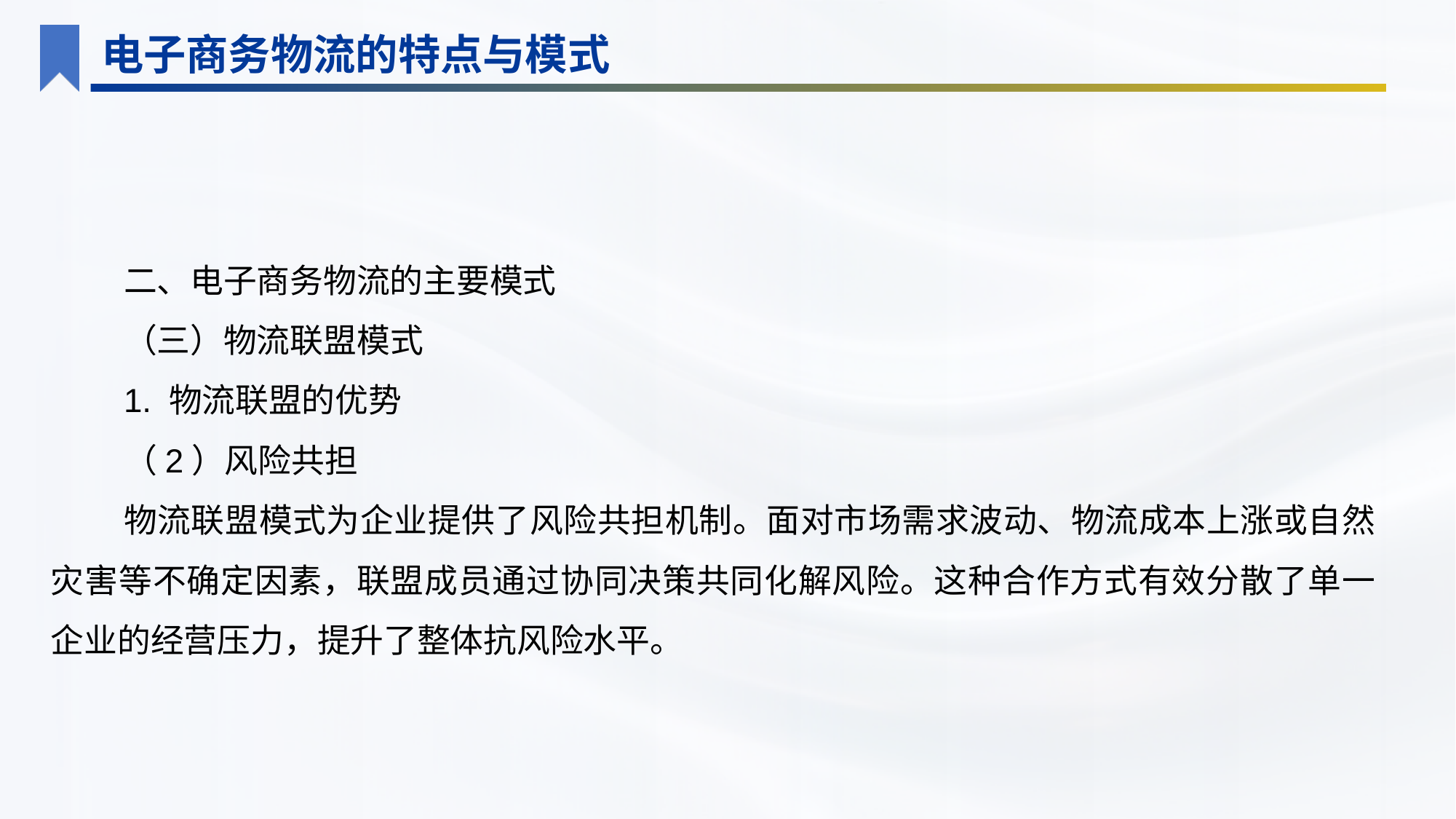

电子商务物流的特点与模式
二、电子商务物流的主要模式
（三）物流联盟模式
1. 物流联盟的优势
（2）风险共担
物流联盟模式为企业提供了风险共担机制。面对市场需求波动、物流成本上涨或自然灾害等不确定因素，联盟成员通过协同决策共同化解风险。这种合作方式有效分散了单一企业的经营压力，提升了整体抗风险水平。